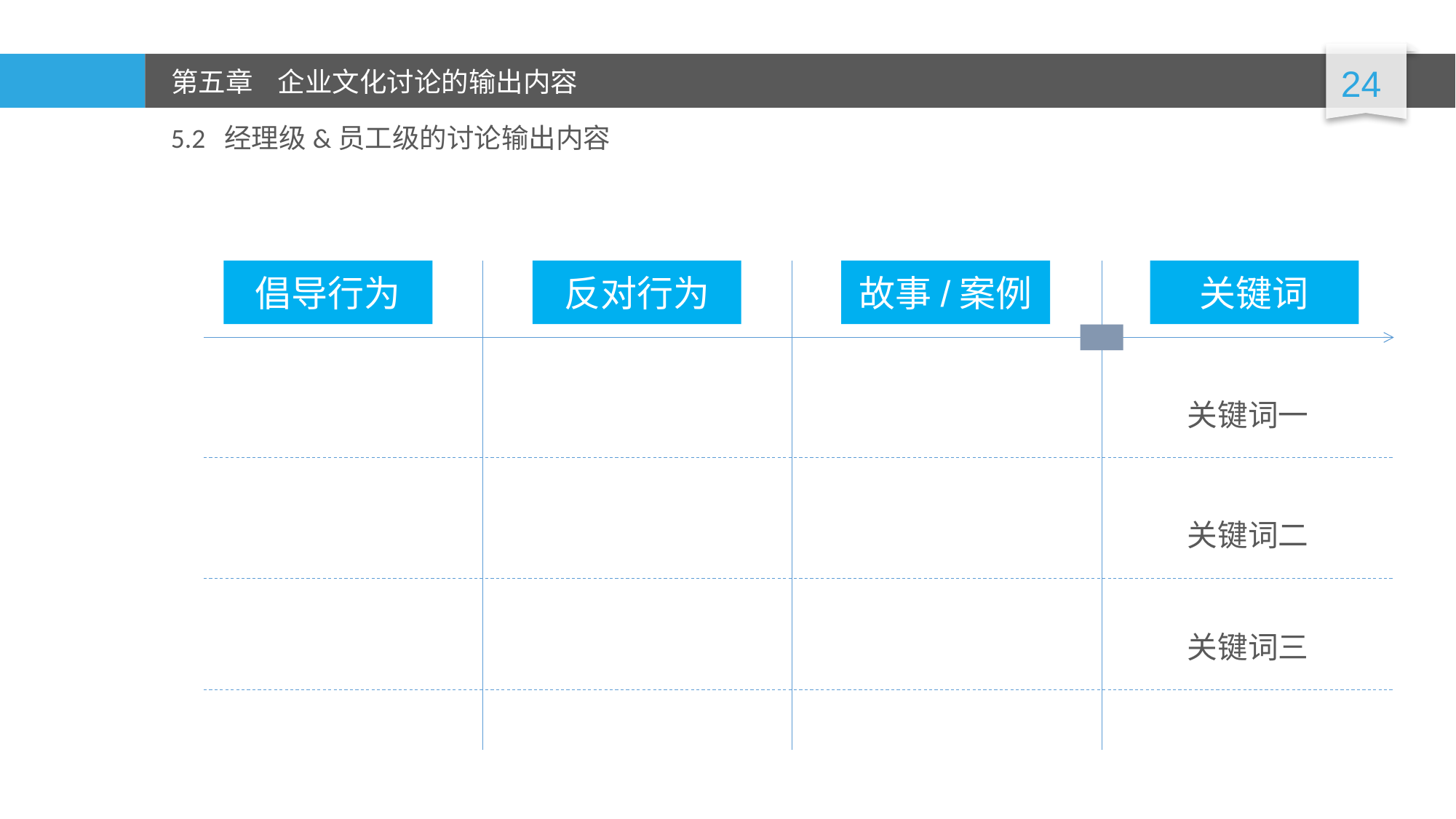

5.2  经理级&员工级的讨论输出内容
倡导行为
反对行为
故事/案例
关键词

关键词一
关键词二
关键词三